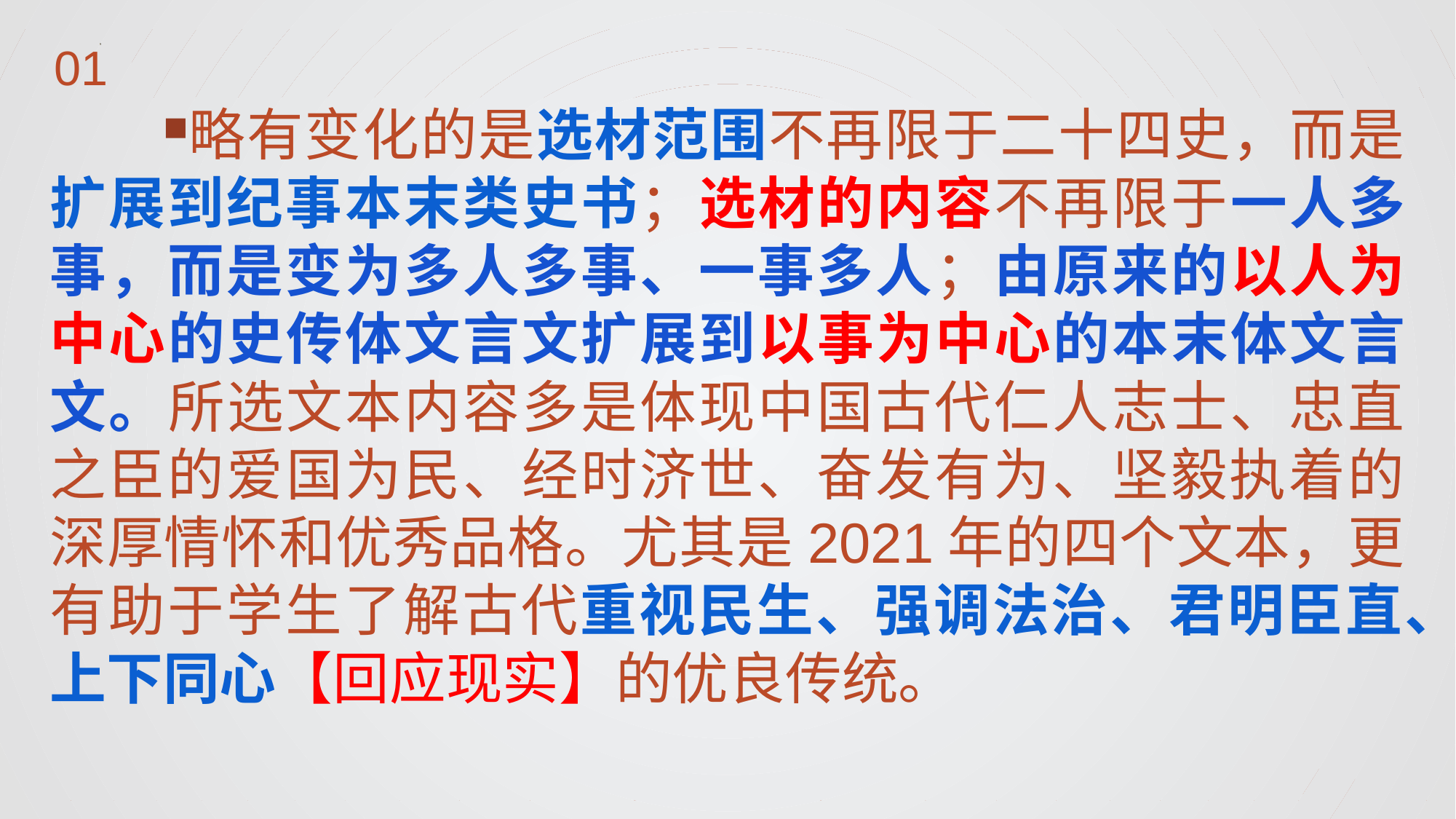

略有变化的是选材范围不再限于二十四史，而是扩展到纪事本末类史书；选材的内容不再限于一人多事，而是变为多人多事、一事多人；由原来的以人为中心的史传体文言文扩展到以事为中心的本末体文言文。所选文本内容多是体现中国古代仁人志士、忠直之臣的爱国为民、经时济世、奋发有为、坚毅执着的深厚情怀和优秀品格。尤其是2021年的四个文本，更有助于学生了解古代重视民生、强调法治、君明臣直、上下同心【回应现实】的优良传统。